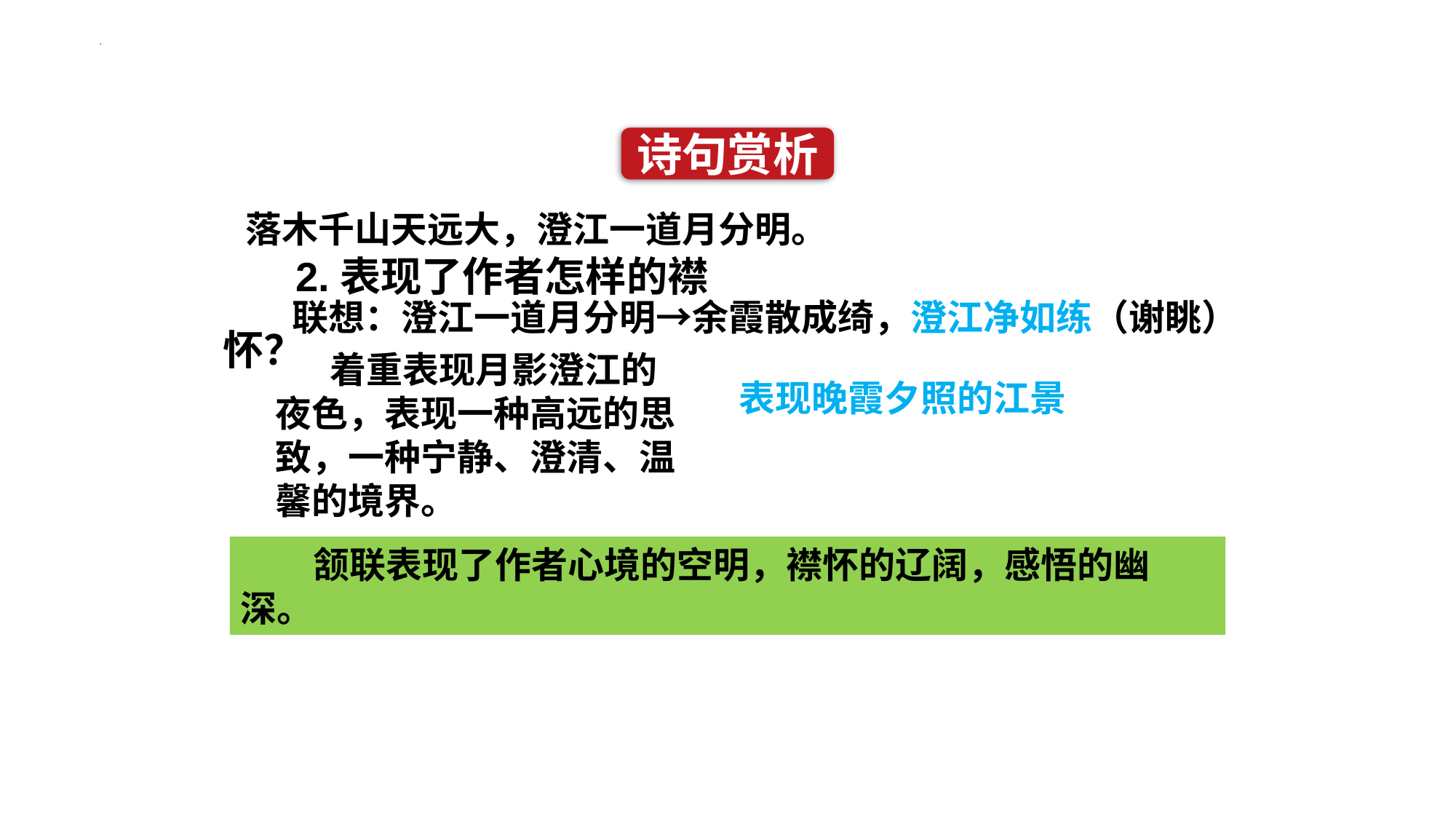

诗句赏析
落木千山天远大，澄江一道月分明。
2.表现了作者怎样的襟怀？
联想：澄江一道月分明→余霞散成绮，澄江净如练（谢眺）
着重表现月影澄江的夜色，表现一种高远的思致，一种宁静、澄清、温馨的境界。
表现晚霞夕照的江景
颔联表现了作者心境的空明，襟怀的辽阔，感悟的幽深。